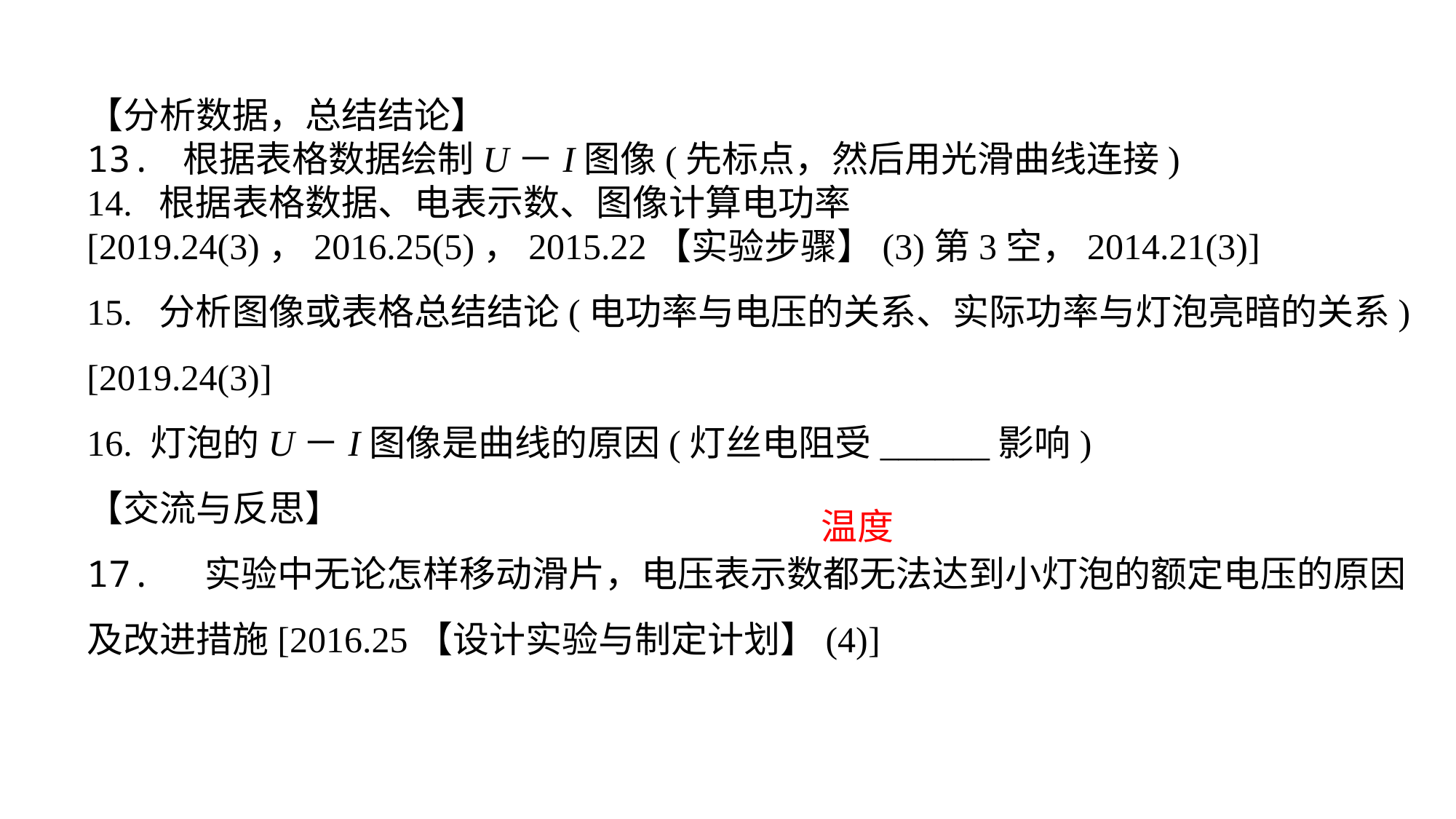

【分析数据，总结结论】13. 根据表格数据绘制U－I图像(先标点，然后用光滑曲线连接)14.  根据表格数据、电表示数、图像计算电功率[2019.24(3)，2016.25(5)，2015.22【实验步骤】(3)第3空，2014.21(3)]15.  分析图像或表格总结结论(电功率与电压的关系、实际功率与灯泡亮暗的关系)[2019.24(3)]
16. 灯泡的U－I图像是曲线的原因(灯丝电阻受______影响)
【交流与反思】17.  实验中无论怎样移动滑片，电压表示数都无法达到小灯泡的额定电压的原因及改进措施[2016.25【设计实验与制定计划】(4)]
温度